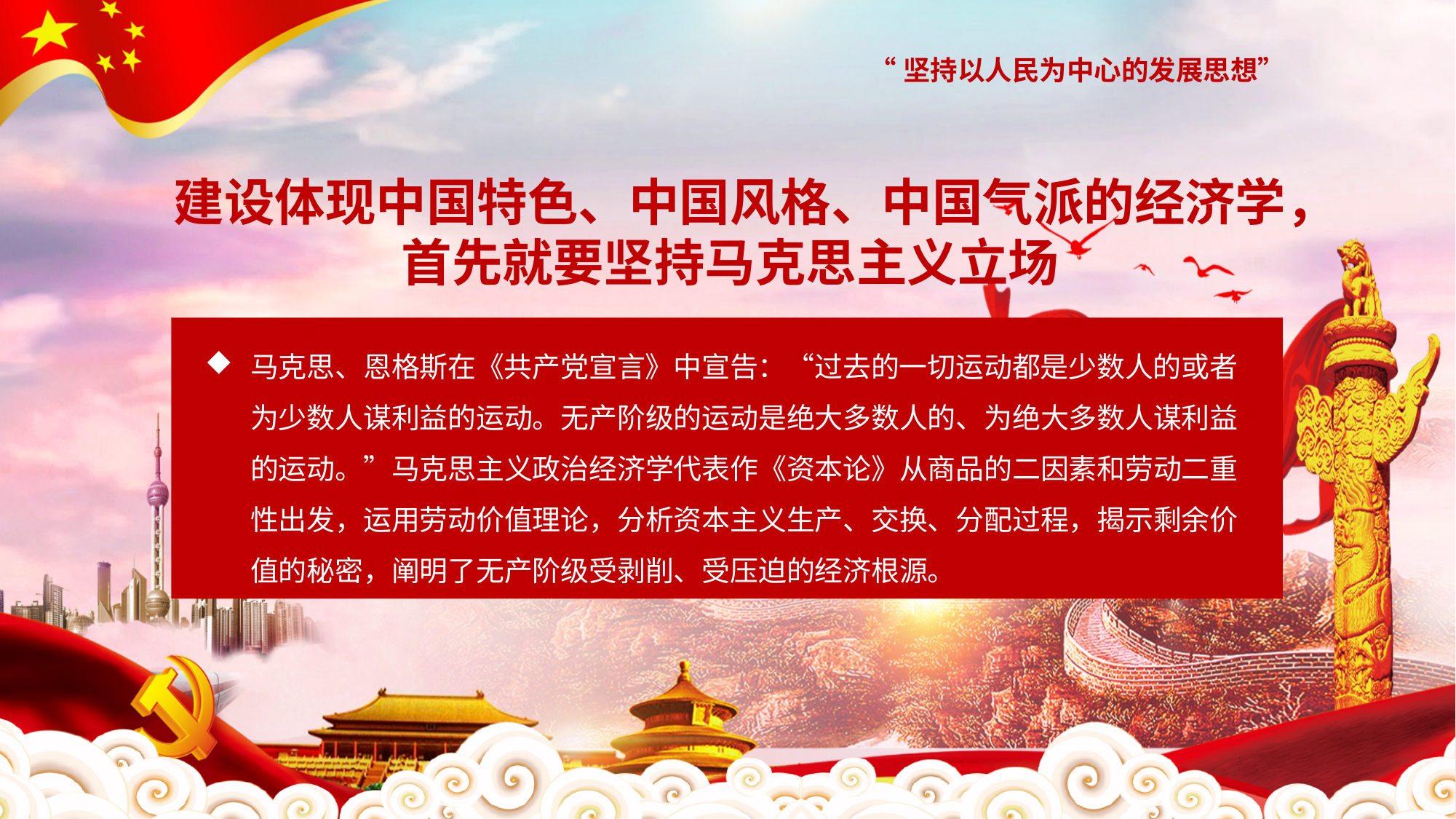

“坚持以人民为中心的发展思想”
建设体现中国特色、中国风格、中国气派的经济学，首先就要坚持马克思主义立场

马克思、恩格斯在《共产党宣言》中宣告：“过去的一切运动都是少数人的或者为少数人谋利益的运动。无产阶级的运动是绝大多数人的、为绝大多数人谋利益的运动。”马克思主义政治经济学代表作《资本论》从商品的二因素和劳动二重性出发，运用劳动价值理论，分析资本主义生产、交换、分配过程，揭示剩余价值的秘密，阐明了无产阶级受剥削、受压迫的经济根源。